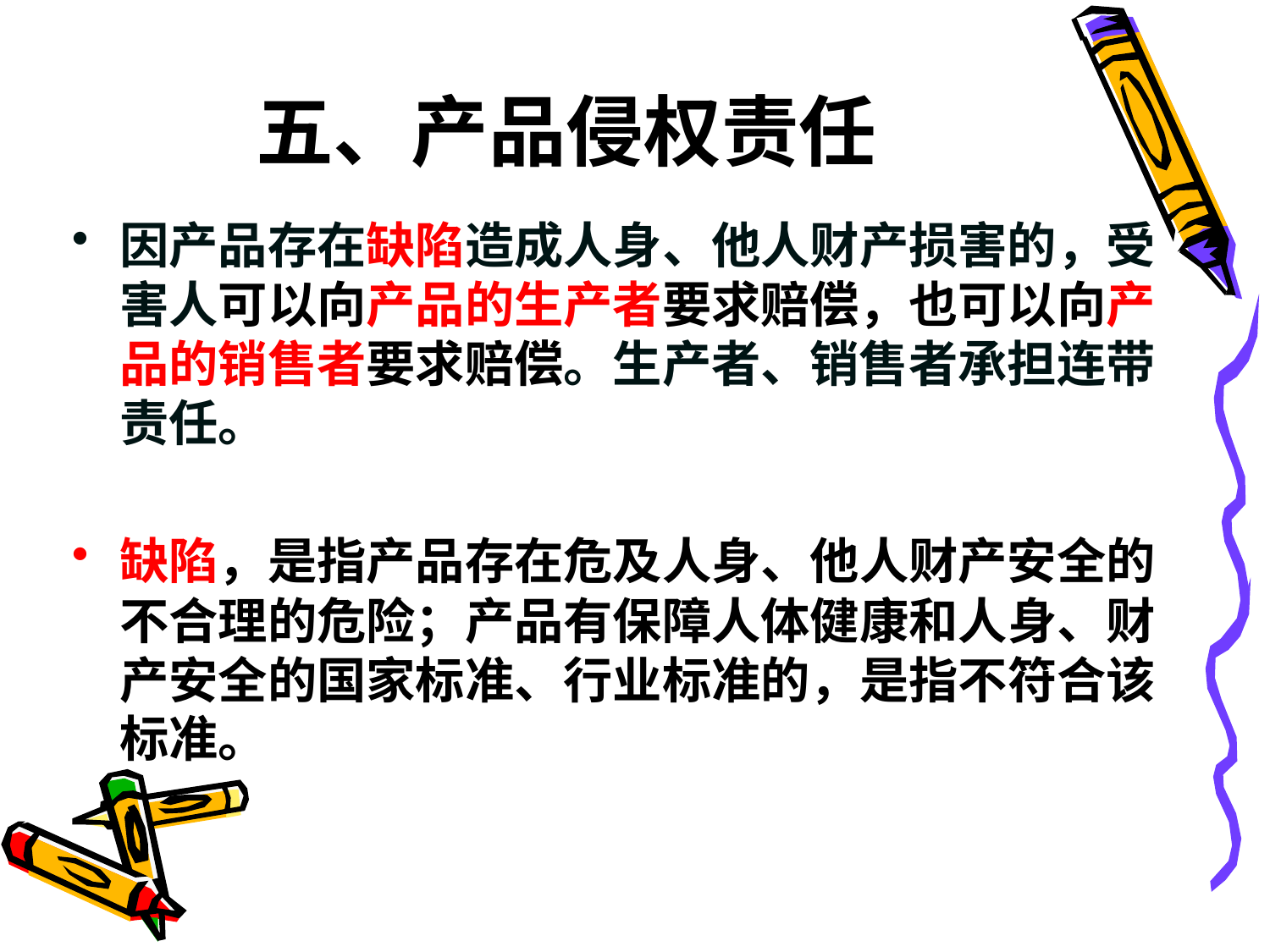

# 五、产品侵权责任
因产品存在缺陷造成人身、他人财产损害的，受害人可以向产品的生产者要求赔偿，也可以向产品的销售者要求赔偿。生产者、销售者承担连带责任。

缺陷，是指产品存在危及人身、他人财产安全的不合理的危险；产品有保障人体健康和人身、财产安全的国家标准、行业标准的，是指不符合该标准。